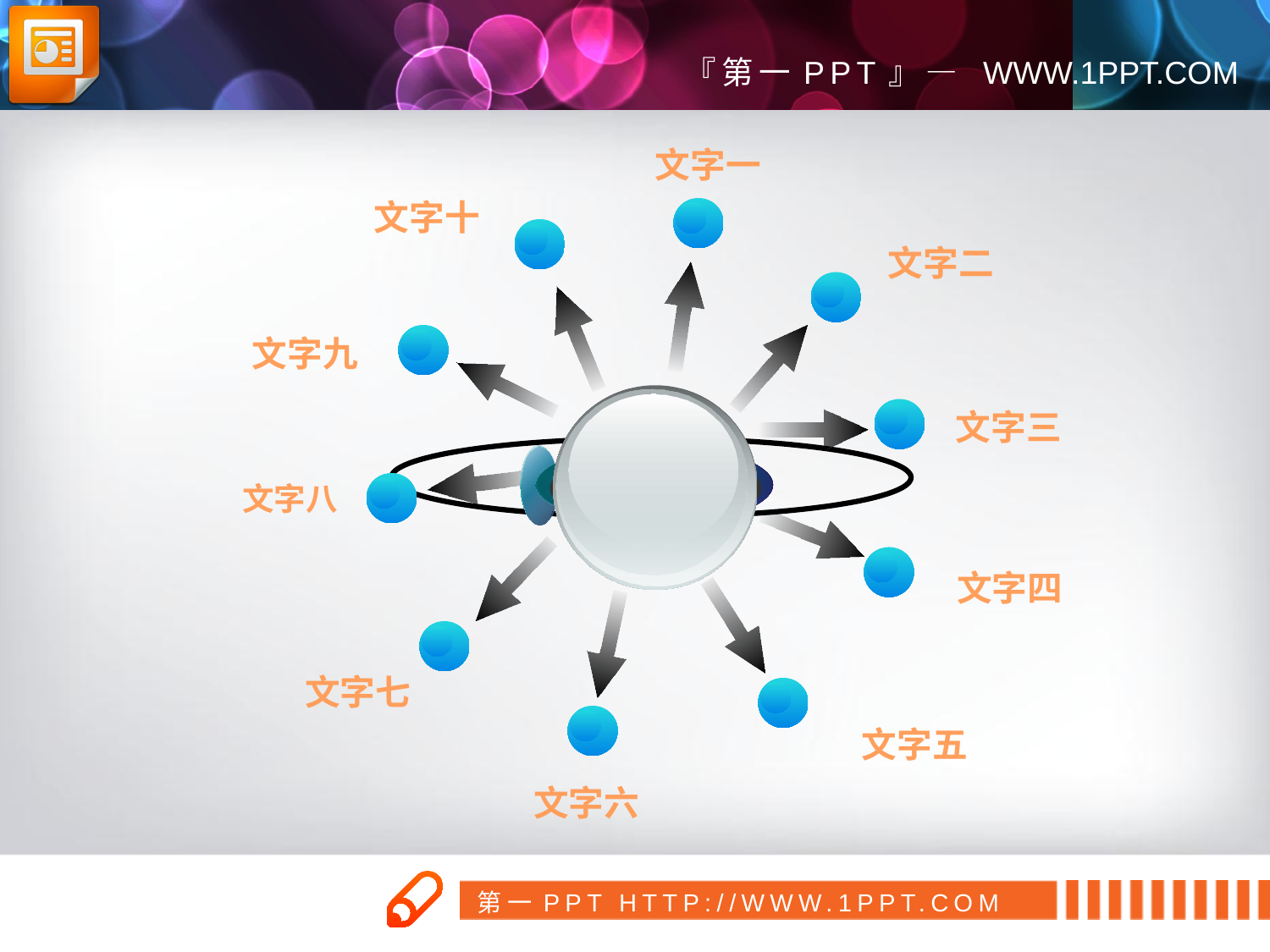

文字一
文字十

文字二

文字九

文字三

文字八

文字四

文字七

文字五
文字六
第一PPT模板网
www.1ppt.com